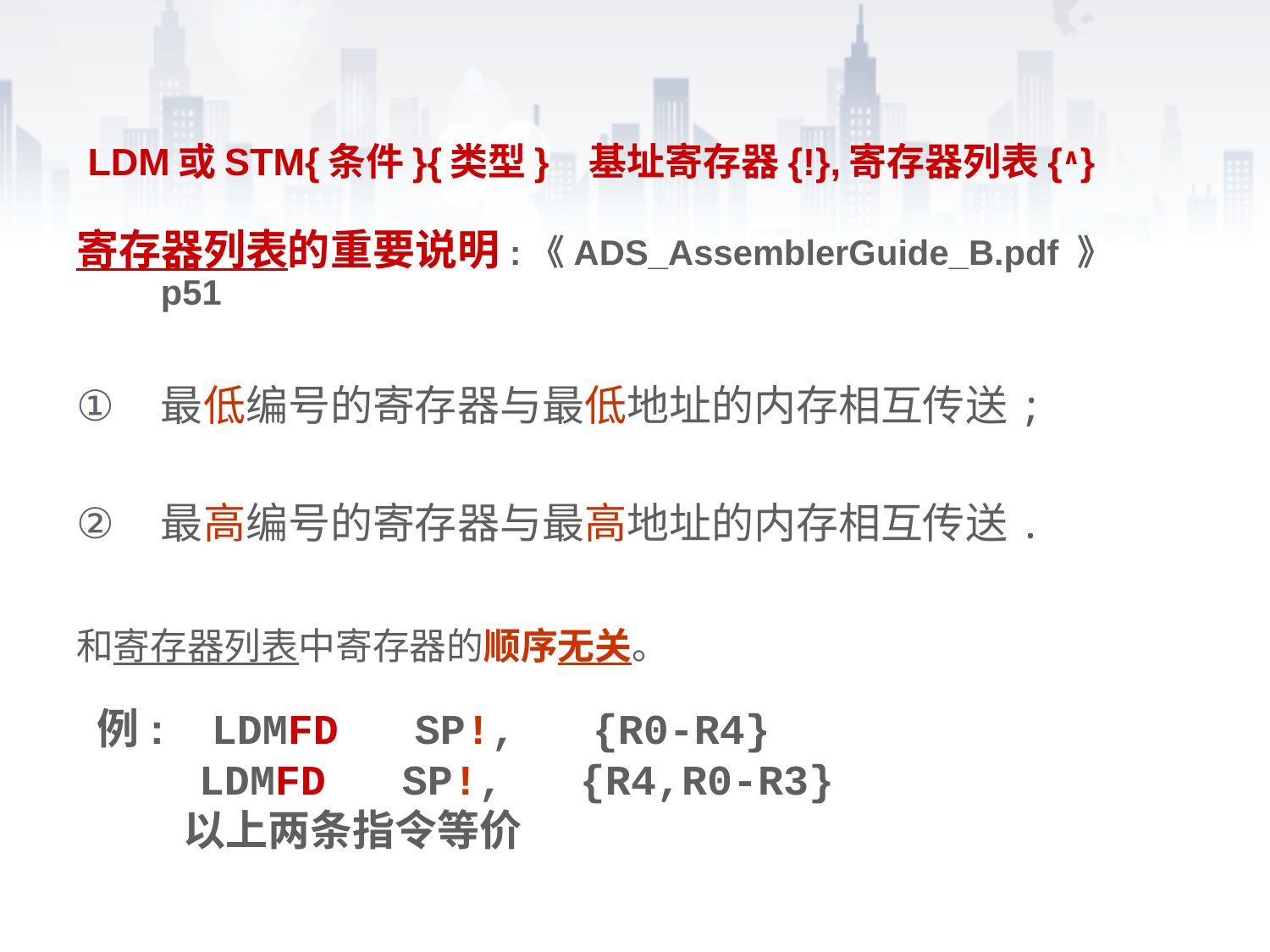

# LDM或STM{条件}{类型}   基址寄存器{!},寄存器列表{∧}
寄存器列表的重要说明:《ADS_AssemblerGuide_B.pdf 》  p51

最低编号的寄存器与最低地址的内存相互传送;

最高编号的寄存器与最高地址的内存相互传送.

和寄存器列表中寄存器的顺序无关。
例:    LDMFD   SP!,   {R0-R4}
    LDMFD   SP!,   {R4,R0-R3}
        以上两条指令等价